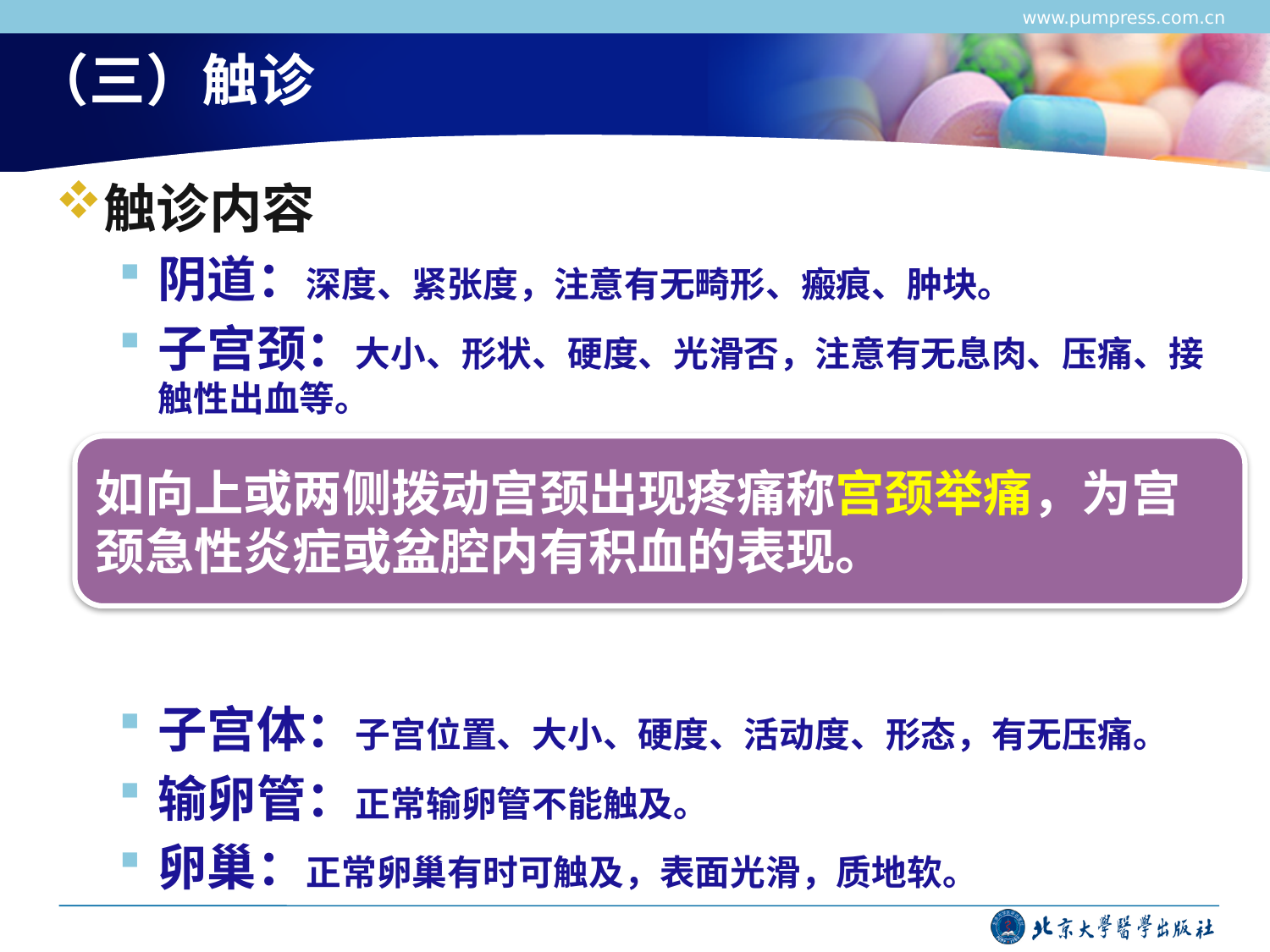

www.pumpress.com.cn
# （三）触诊
触诊内容
阴道：深度、紧张度，注意有无畸形、瘢痕、肿块。
子宫颈：大小、形状、硬度、光滑否，注意有无息肉、压痛、接触性出血等。

子宫体：子宫位置、大小、硬度、活动度、形态，有无压痛。
输卵管：正常输卵管不能触及。
卵巢：正常卵巢有时可触及，表面光滑，质地软。

如向上或两侧拨动宫颈出现疼痛称宫颈举痛，为宫颈急性炎症或盆腔内有积血的表现。